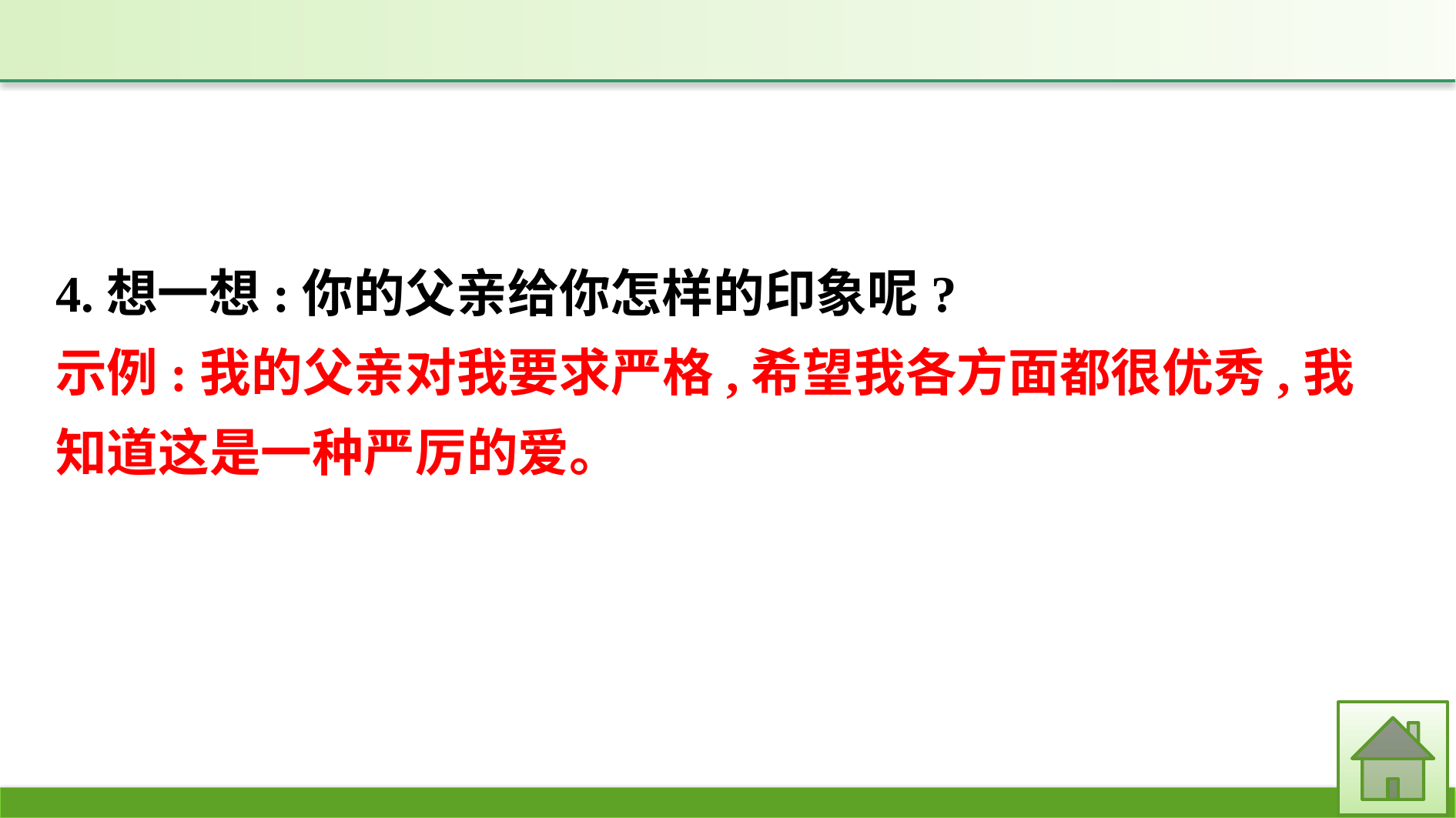

4.想一想:你的父亲给你怎样的印象呢?
示例:我的父亲对我要求严格,希望我各方面都很优秀,我知道这是一种严厉的爱。